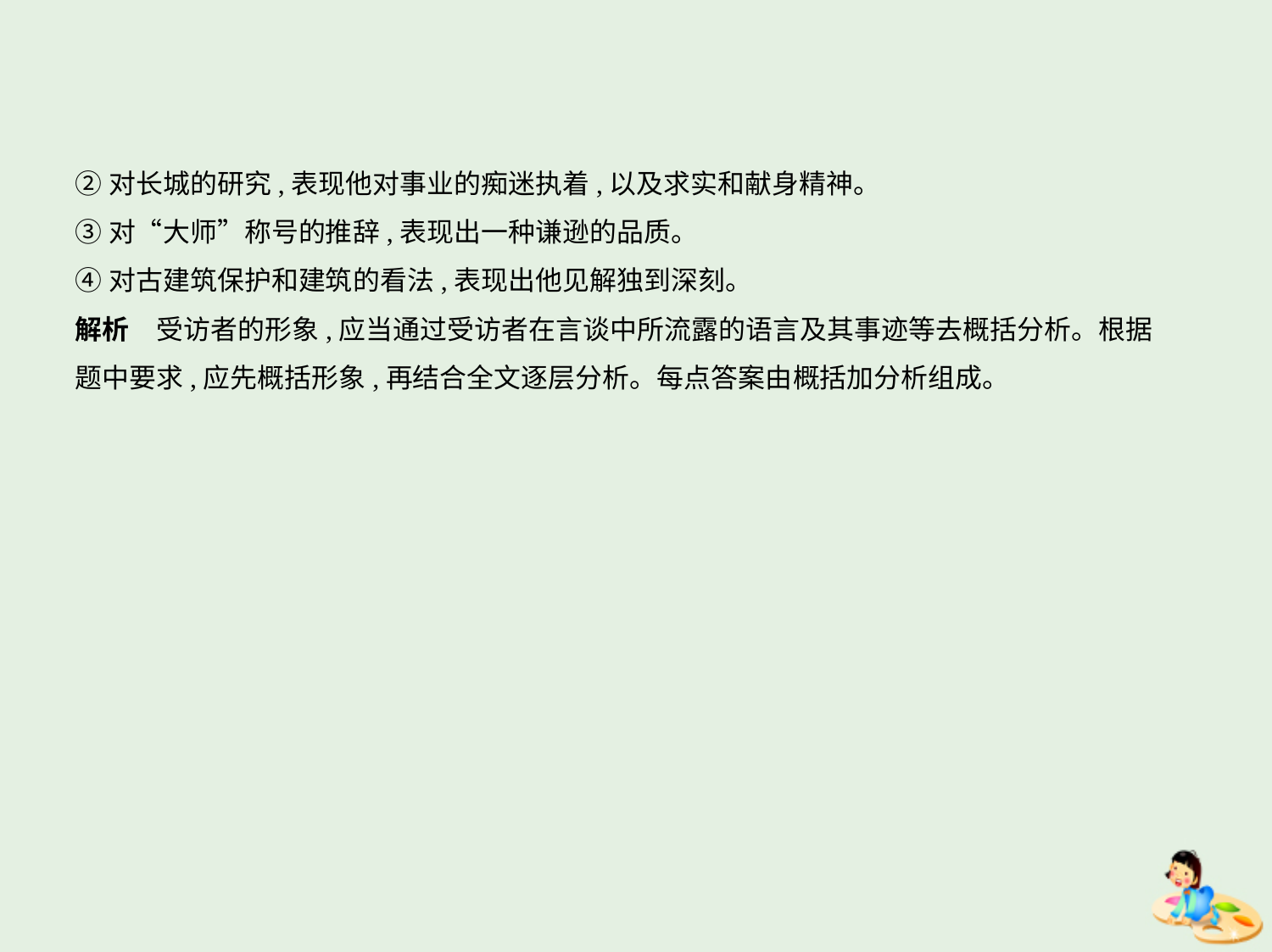

②对长城的研究,表现他对事业的痴迷执着,以及求实和献身精神。
③对“大师”称号的推辞,表现出一种谦逊的品质。
④对古建筑保护和建筑的看法,表现出他见解独到深刻。
解析　受访者的形象,应当通过受访者在言谈中所流露的语言及其事迹等去概括分析。根据
题中要求,应先概括形象,再结合全文逐层分析。每点答案由概括加分析组成。